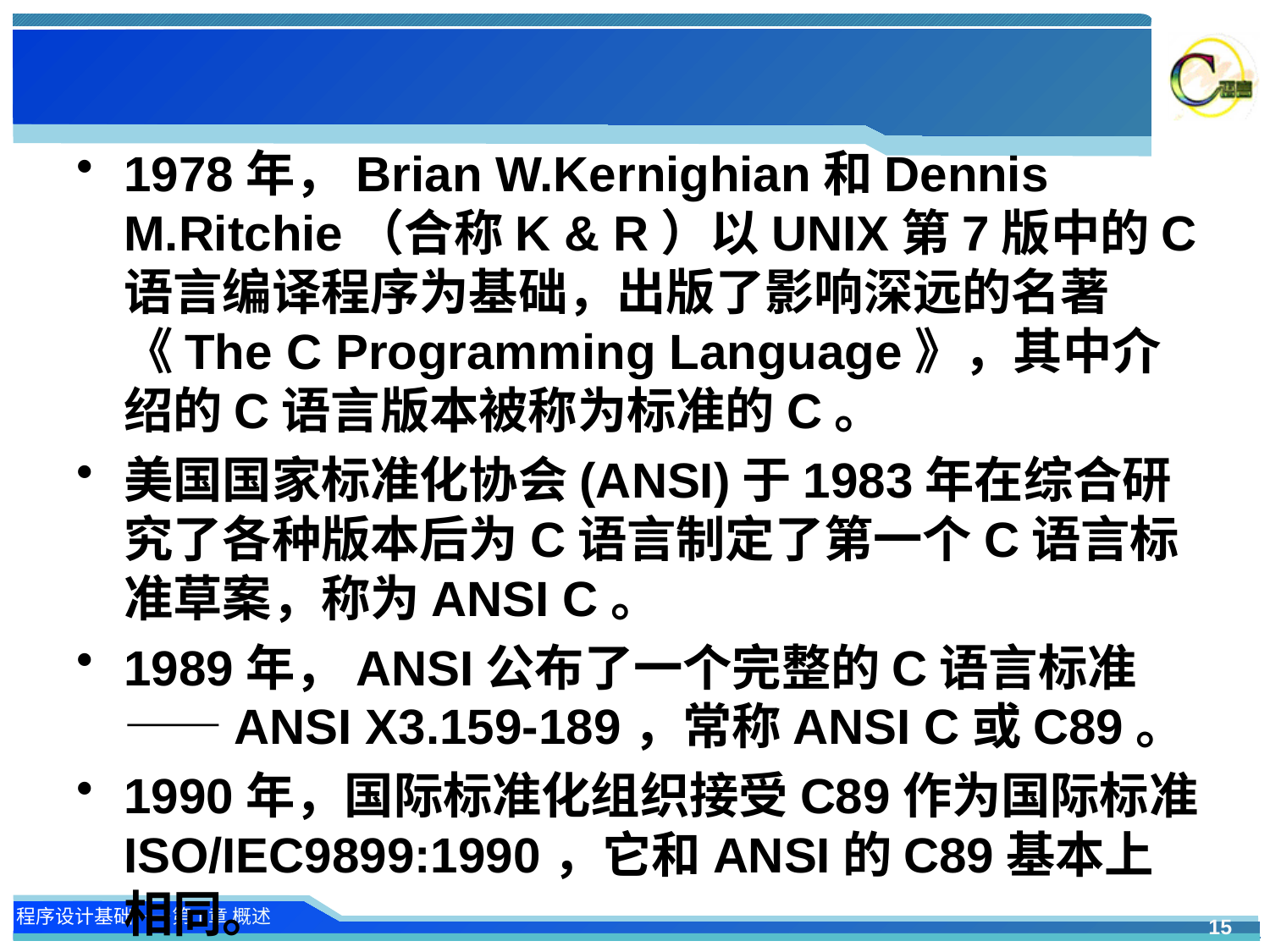

#
1978年，Brian W.Kernighian和Dennis M.Ritchie（合称K & R）以UNIX第7版中的C语言编译程序为基础，出版了影响深远的名著《The C Programming Language》，其中介绍的C语言版本被称为标准的C。
美国国家标准化协会(ANSI)于1983年在综合研究了各种版本后为C语言制定了第一个C语言标准草案，称为ANSI C。
1989年，ANSI公布了一个完整的C语言标准——ANSI X3.159-189，常称ANSI C或C89。
1990年，国际标准化组织接受C89作为国际标准ISO/IEC9899:1990，它和ANSI的C89基本上相同。
15